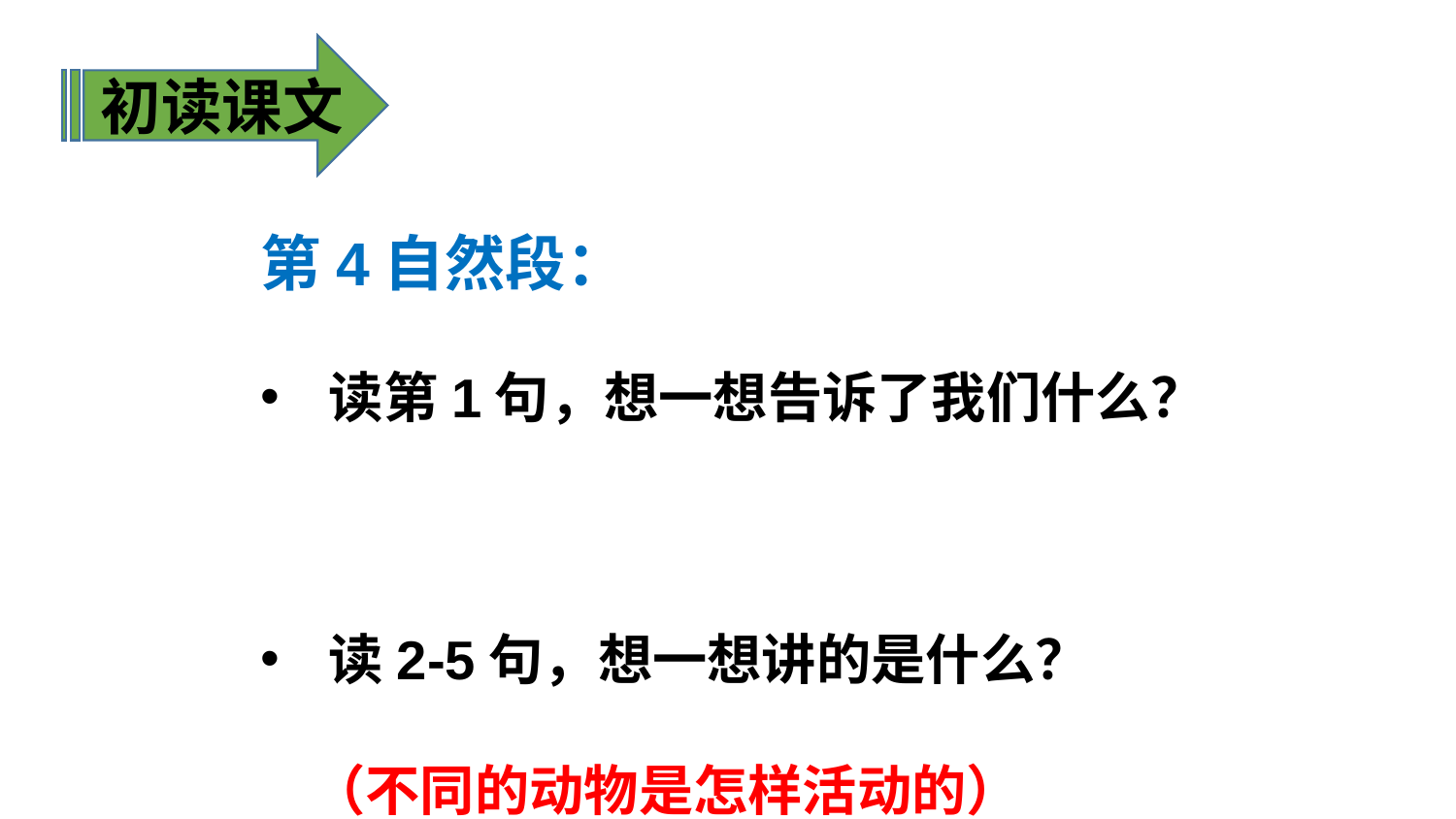

初读课文
第4自然段：
读第1句，想一想告诉了我们什么？
读2-5句，想一想讲的是什么？
   （不同的动物是怎样活动的）